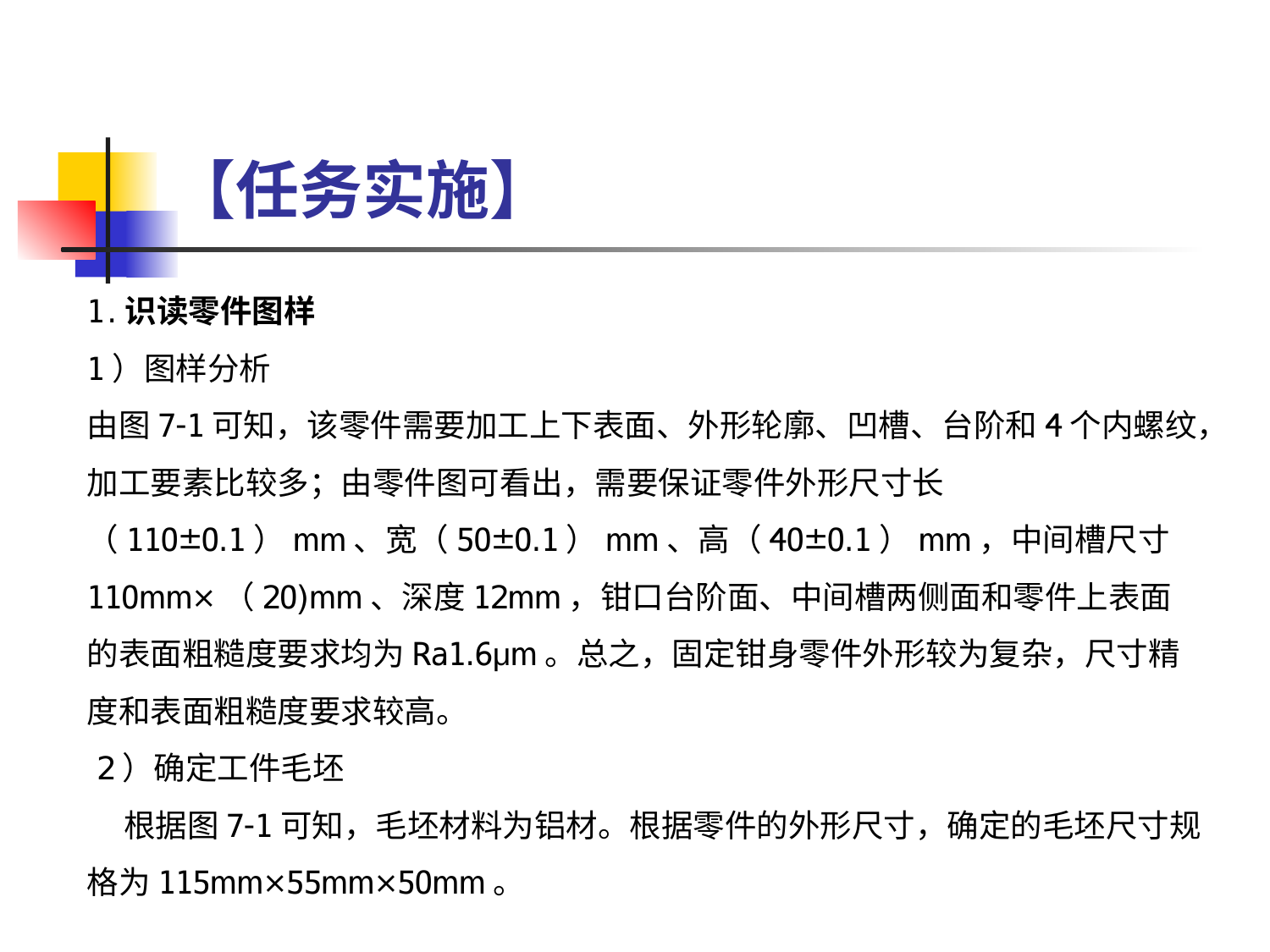

# 【任务实施】
1.识读零件图样
1）图样分析
由图7-1可知，该零件需要加工上下表面、外形轮廓、凹槽、台阶和4个内螺纹，加工要素比较多；由零件图可看出，需要保证零件外形尺寸长（110±0.1）mm、宽（50±0.1）mm、高（40±0.1）mm，中间槽尺寸110mm×（20)mm、深度12mm，钳口台阶面、中间槽两侧面和零件上表面的表面粗糙度要求均为Ra1.6μm。总之，固定钳身零件外形较为复杂，尺寸精度和表面粗糙度要求较高。
 2）确定工件毛坯
    根据图7-1可知，毛坯材料为铝材。根据零件的外形尺寸，确定的毛坯尺寸规格为115mm×55mm×50mm。